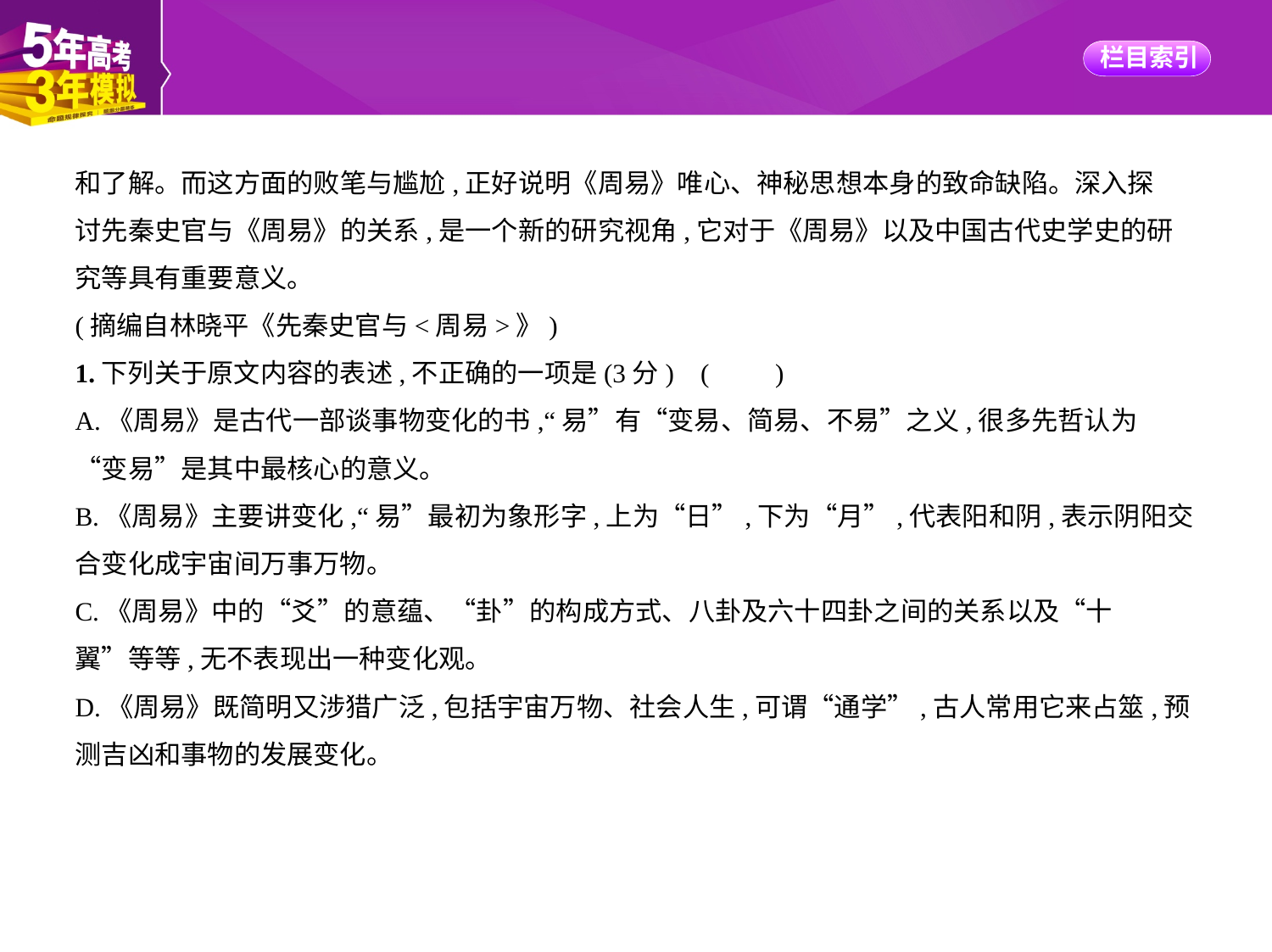

和了解。而这方面的败笔与尴尬,正好说明《周易》唯心、神秘思想本身的致命缺陷。深入探
讨先秦史官与《周易》的关系,是一个新的研究视角,它对于《周易》以及中国古代史学史的研
究等具有重要意义。
(摘编自林晓平《先秦史官与<周易>》)
1.下列关于原文内容的表述,不正确的一项是(3分) (　　)
A.《周易》是古代一部谈事物变化的书,“易”有“变易、简易、不易”之义,很多先哲认为
“变易”是其中最核心的意义。
B.《周易》主要讲变化,“易”最初为象形字,上为“日”,下为“月”,代表阳和阴,表示阴阳交
合变化成宇宙间万事万物。
C.《周易》中的“爻”的意蕴、“卦”的构成方式、八卦及六十四卦之间的关系以及“十
翼”等等,无不表现出一种变化观。
D.《周易》既简明又涉猎广泛,包括宇宙万物、社会人生,可谓“通学”,古人常用它来占筮,预
测吉凶和事物的发展变化。